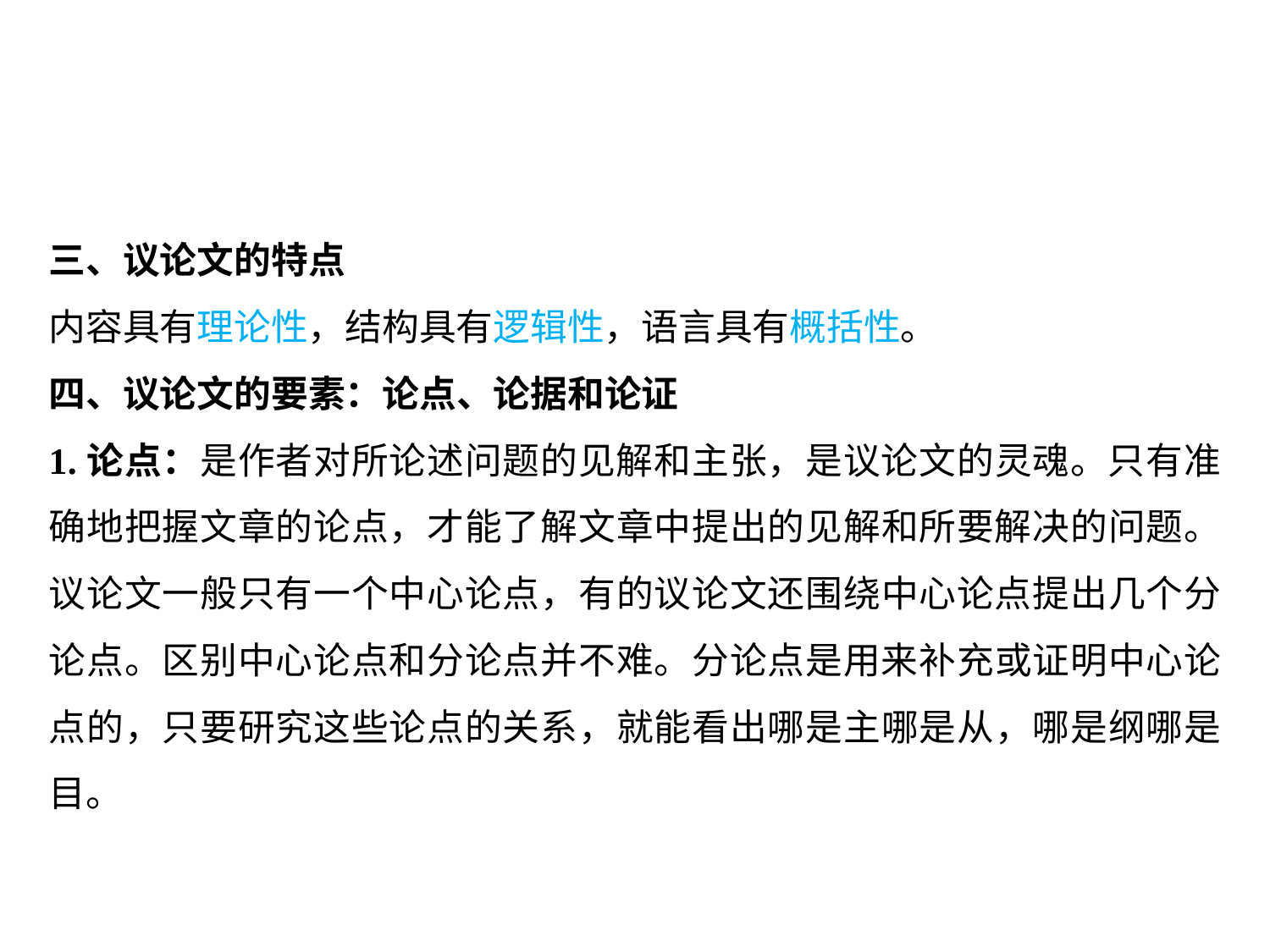

三、议论文的特点
内容具有理论性，结构具有逻辑性，语言具有概括性。
四、议论文的要素：论点、论据和论证
1.论点：是作者对所论述问题的见解和主张，是议论文的灵魂。只有准确地把握文章的论点，才能了解文章中提出的见解和所要解决的问题。议论文一般只有一个中心论点，有的议论文还围绕中心论点提出几个分论点。区别中心论点和分论点并不难。分论点是用来补充或证明中心论点的，只要研究这些论点的关系，就能看出哪是主哪是从，哪是纲哪是目。